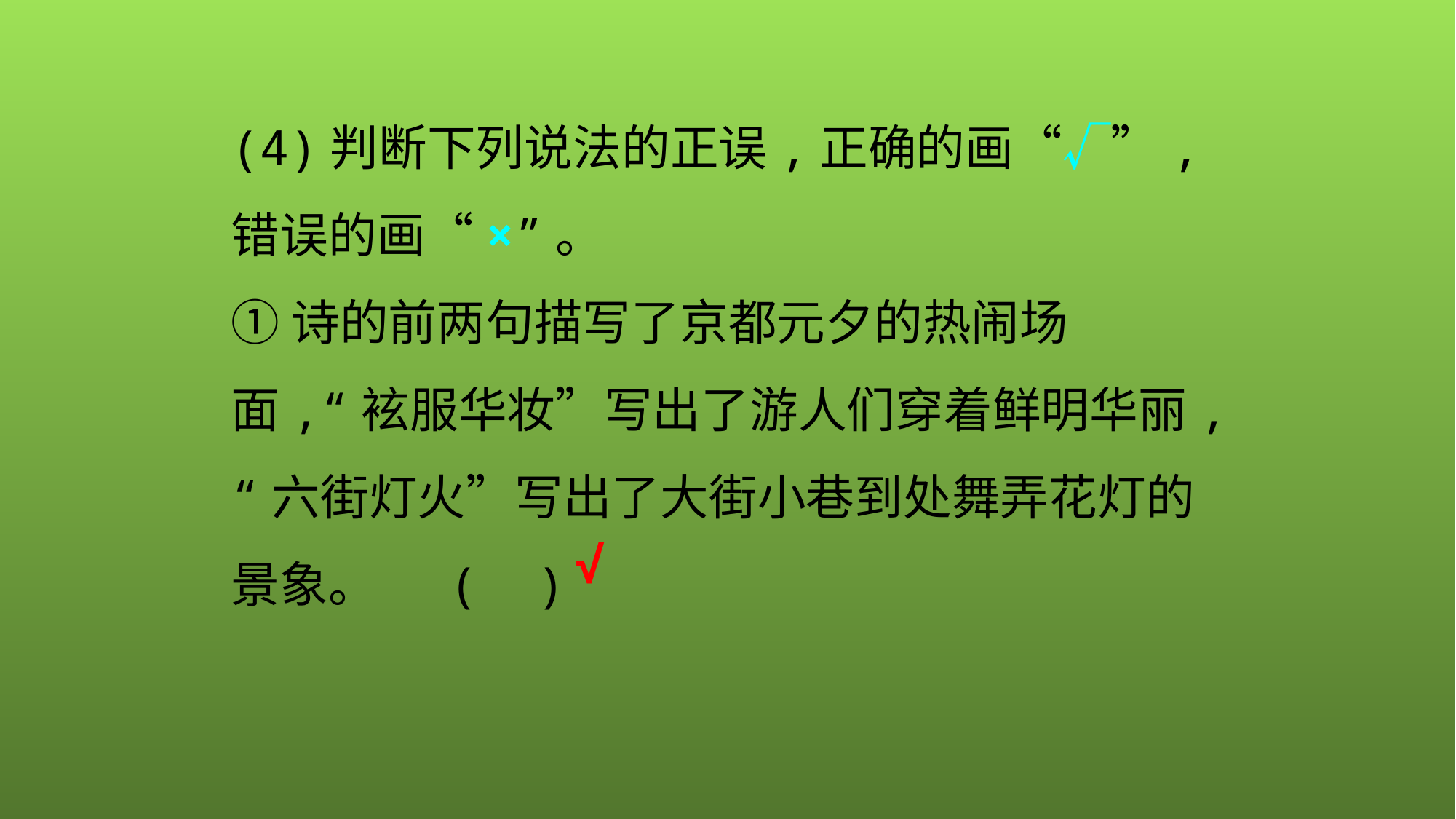

(4)判断下列说法的正误,正确的画“√”,错误的画“×”。
①诗的前两句描写了京都元夕的热闹场面,“袨服华妆”写出了游人们穿着鲜明华丽,“六街灯火”写出了大街小巷到处舞弄花灯的景象。	(  )
√